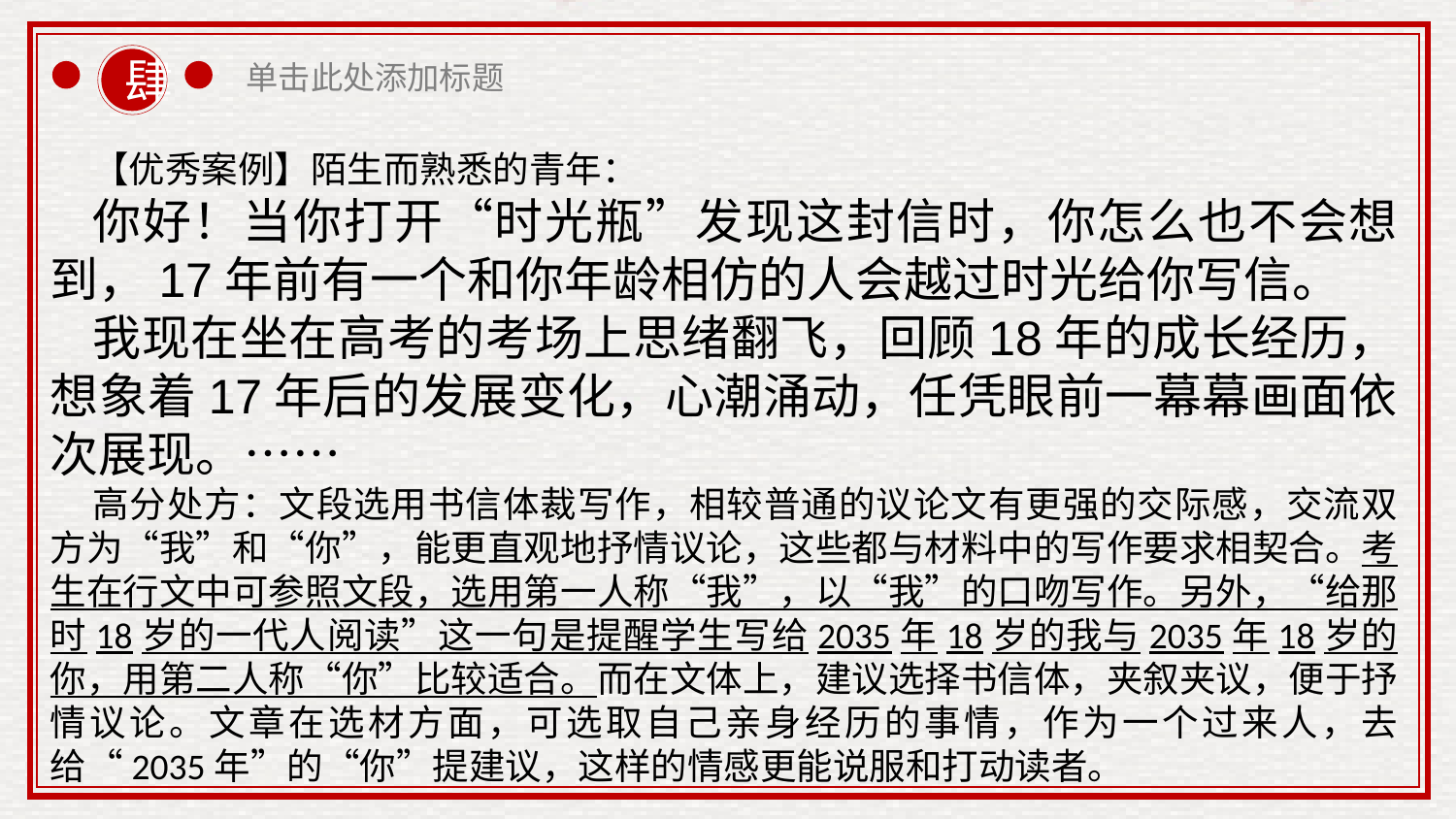

【优秀案例】陌生而熟悉的青年：
你好！当你打开“时光瓶”发现这封信时，你怎么也不会想到，17年前有一个和你年龄相仿的人会越过时光给你写信。
我现在坐在高考的考场上思绪翻飞，回顾18年的成长经历，想象着17年后的发展变化，心潮涌动，任凭眼前一幕幕画面依次展现。……
高分处方：文段选用书信体裁写作，相较普通的议论文有更强的交际感，交流双方为“我”和“你”，能更直观地抒情议论，这些都与材料中的写作要求相契合。考生在行文中可参照文段，选用第一人称“我”，以“我”的口吻写作。另外，“给那时18岁的一代人阅读”这一句是提醒学生写给2035年18岁的我与2035年18岁的你，用第二人称“你”比较适合。而在文体上，建议选择书信体，夹叙夹议，便于抒情议论。文章在选材方面，可选取自己亲身经历的事情，作为一个过来人，去给“2035年”的“你”提建议，这样的情感更能说服和打动读者。